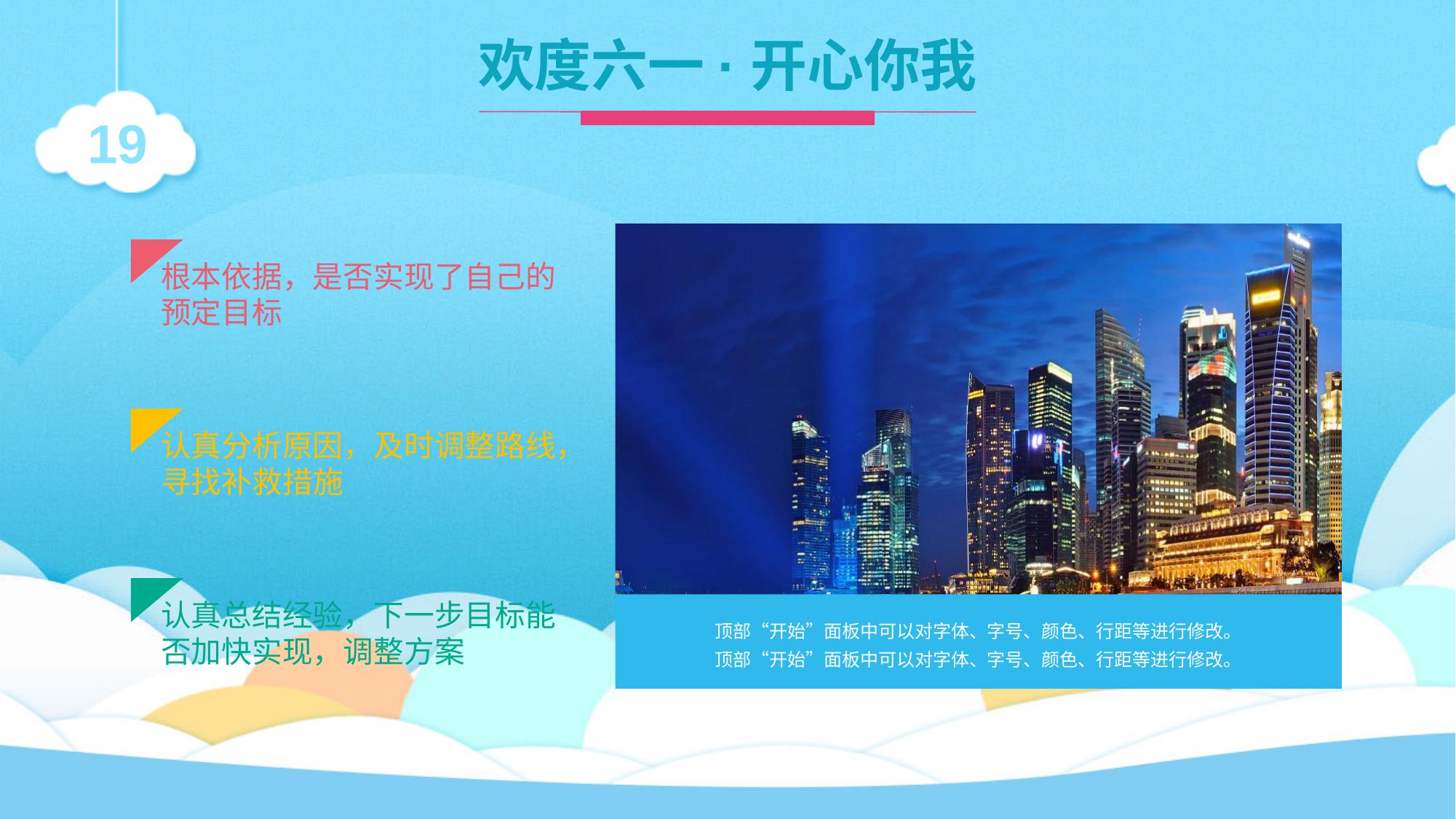

顶部“开始”面板中可以对字体、字号、颜色、行距等进行修改。
顶部“开始”面板中可以对字体、字号、颜色、行距等进行修改。

根本依据，是否实现了自己的预定目标

认真分析原因，及时调整路线，寻找补救措施

认真总结经验，下一步目标能否加快实现，调整方案